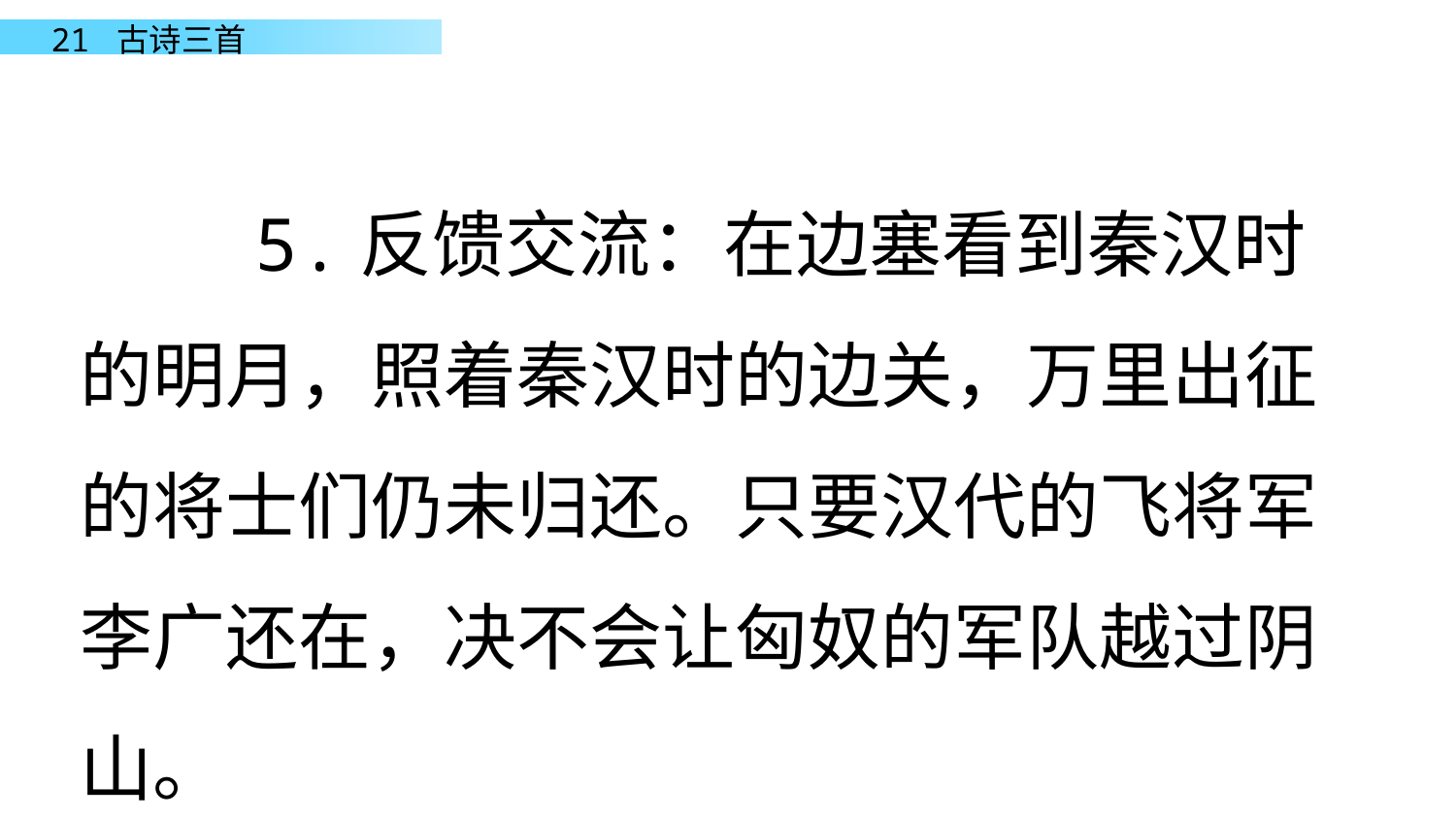

5.反馈交流：在边塞看到秦汉时的明月，照着秦汉时的边关，万里出征的将士们仍未归还。只要汉代的飞将军李广还在，决不会让匈奴的军队越过阴山。